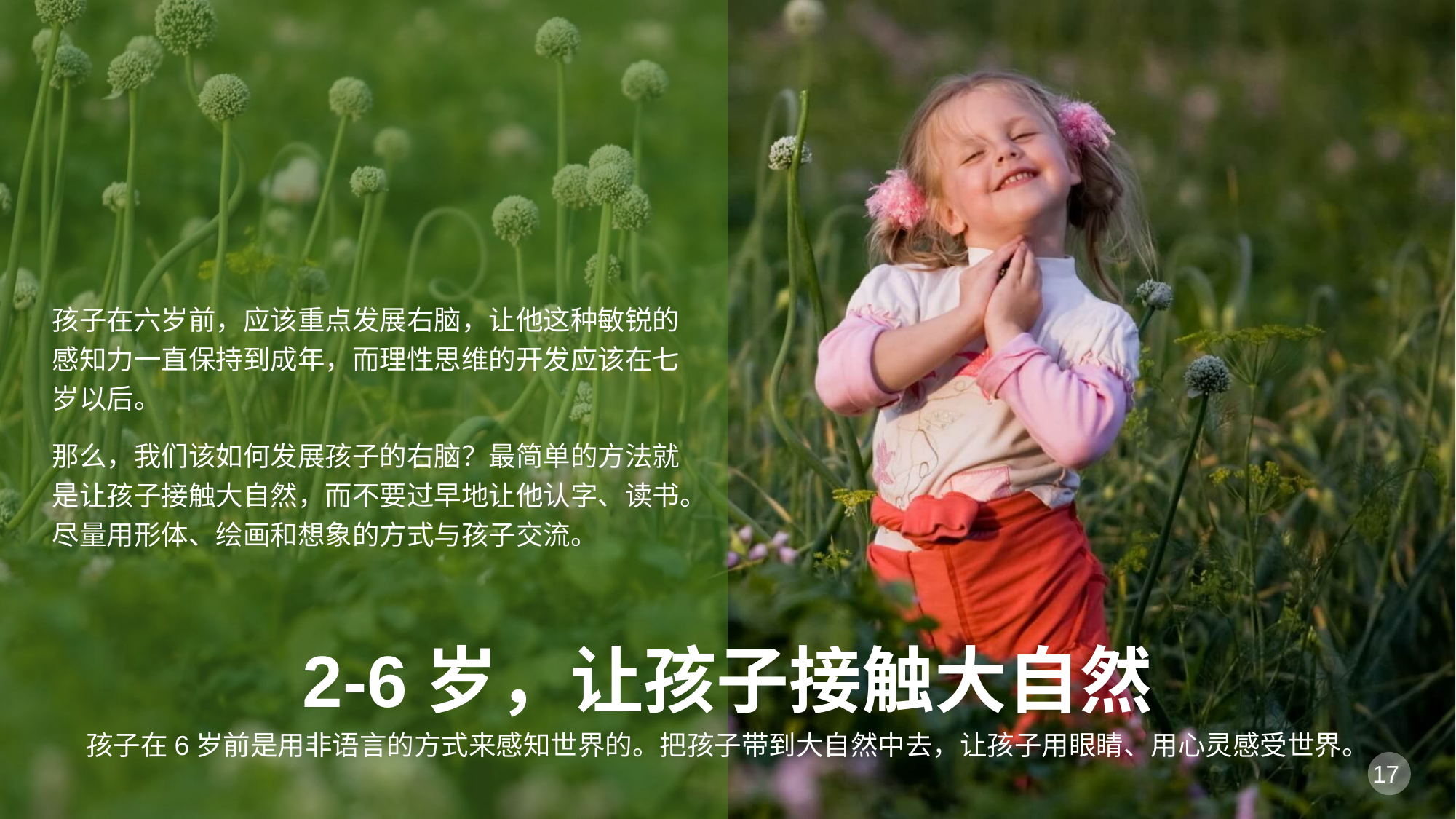

孩子在六岁前，应该重点发展右脑，让他这种敏锐的感知力一直保持到成年，而理性思维的开发应该在七岁以后。
那么，我们该如何发展孩子的右脑？最简单的方法就是让孩子接触大自然，而不要过早地让他认字、读书。尽量用形体、绘画和想象的方式与孩子交流。
2-6岁，让孩子接触大自然
孩子在6岁前是用非语言的方式来感知世界的。把孩子带到大自然中去，让孩子用眼睛、用心灵感受世界。